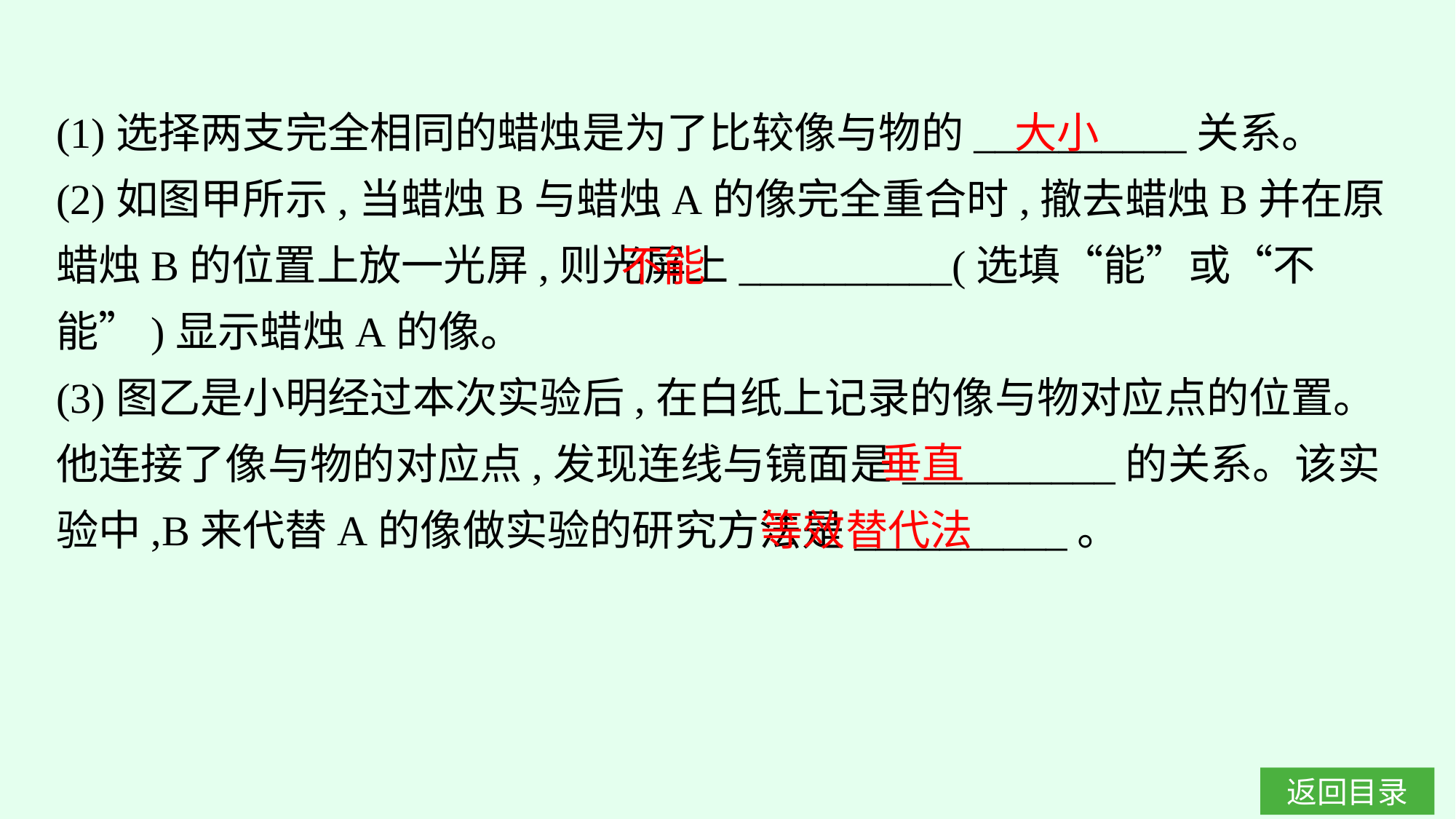

(1)选择两支完全相同的蜡烛是为了比较像与物的__________关系。
(2)如图甲所示,当蜡烛B与蜡烛A的像完全重合时,撤去蜡烛B并在原蜡烛B的位置上放一光屏,则光屏上__________(选填“能”或“不能”)显示蜡烛A的像。
(3)图乙是小明经过本次实验后,在白纸上记录的像与物对应点的位置。他连接了像与物的对应点,发现连线与镜面是__________的关系。该实验中,B来代替A的像做实验的研究方法是__________。
大小
不能
垂直
等效替代法